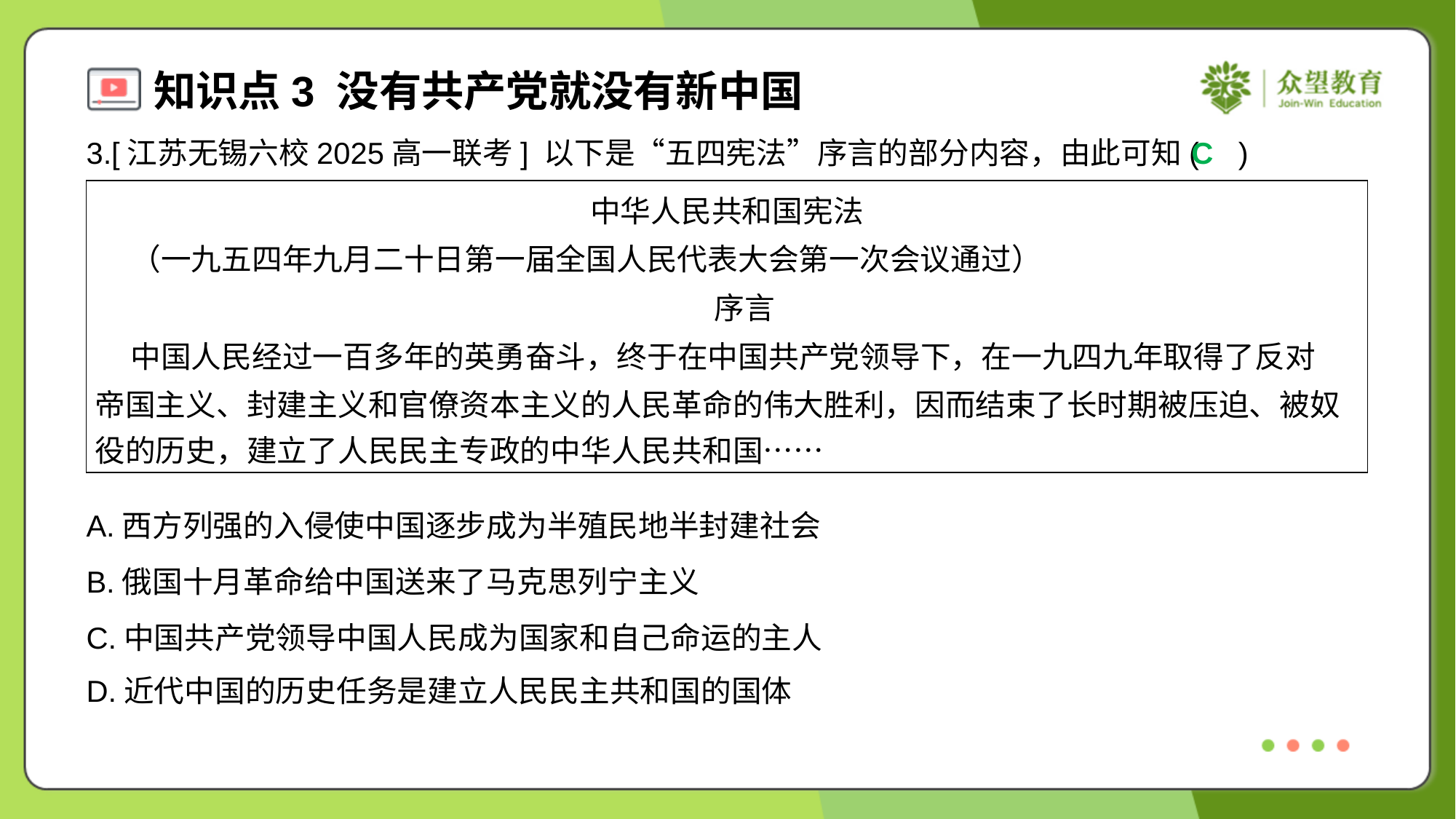

3.[江苏无锡六校2025高一联考] 以下是“五四宪法”序言的部分内容，由此可知(     )
C
| 中华人民共和国宪法 （一九五四年九月二十日第一届全国人民代表大会第一次会议通过） 序言 中国人民经过一百多年的英勇奋斗，终于在中国共产党领导下，在一九四九年取得了反对 帝国主义、封建主义和官僚资本主义的人民革命的伟大胜利，因而结束了长时期被压迫、被奴 役的历史，建立了人民民主专政的中华人民共和国…… |
| --- |
A.西方列强的入侵使中国逐步成为半殖民地半封建社会
B.俄国十月革命给中国送来了马克思列宁主义
C.中国共产党领导中国人民成为国家和自己命运的主人
D.近代中国的历史任务是建立人民民主共和国的国体